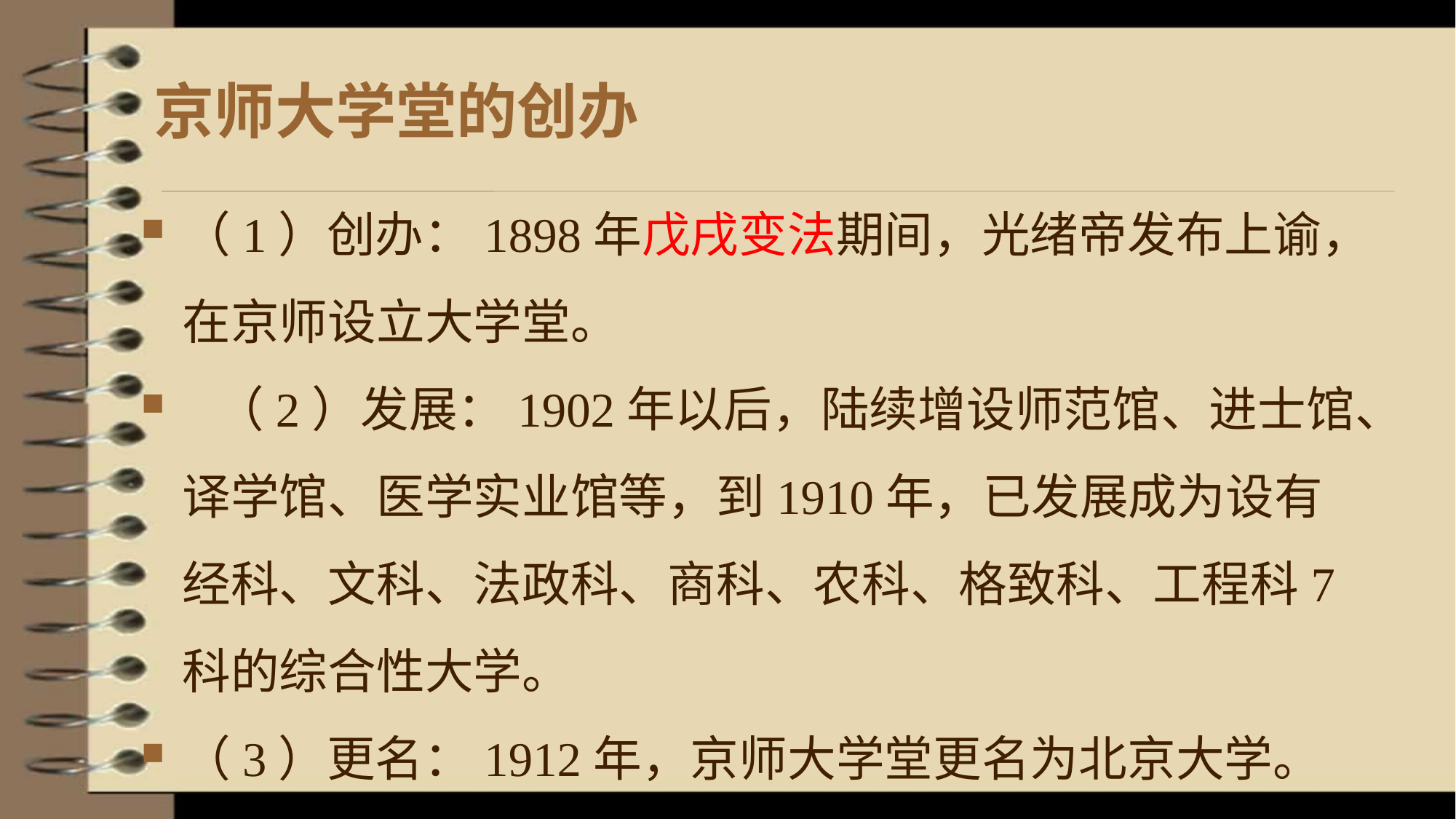

# 京师大学堂的创办
（1）创办：1898年戊戌变法期间，光绪帝发布上谕，在京师设立大学堂。
  （2）发展：1902年以后，陆续增设师范馆、进士馆、译学馆、医学实业馆等，到1910年，已发展成为设有经科、文科、法政科、商科、农科、格致科、工程科7科的综合性大学。
（3）更名：1912年，京师大学堂更名为北京大学。